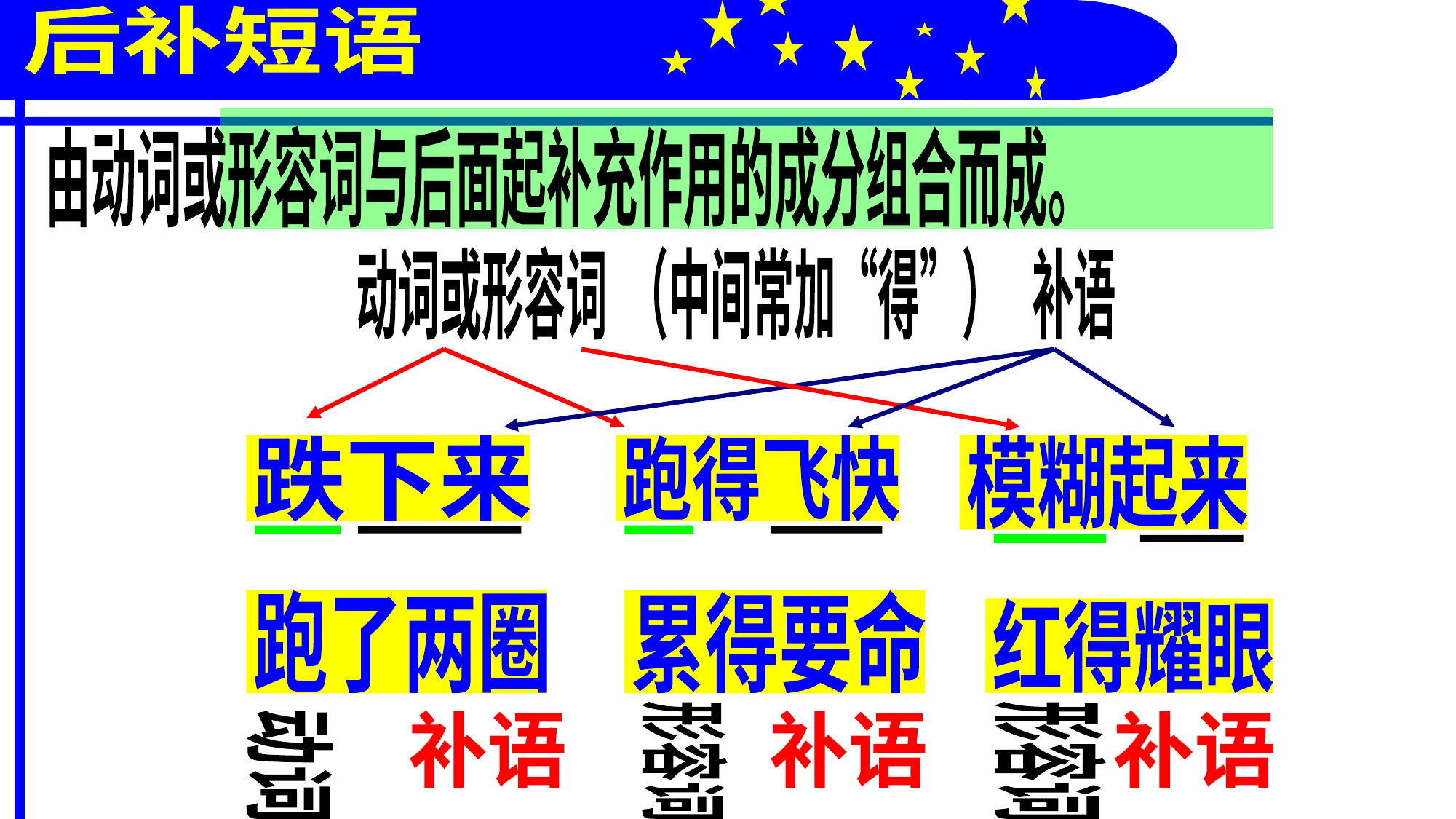

后补短语

由动词或形容词与后面起补充作用的成分组合而成。
动词或形容词  （中间常加“得”）   补语

跌下来

跑得飞快

模糊起来

跑了两圈

累得要命

红得耀眼
形容词
补语
补语
补语
形容词
动词